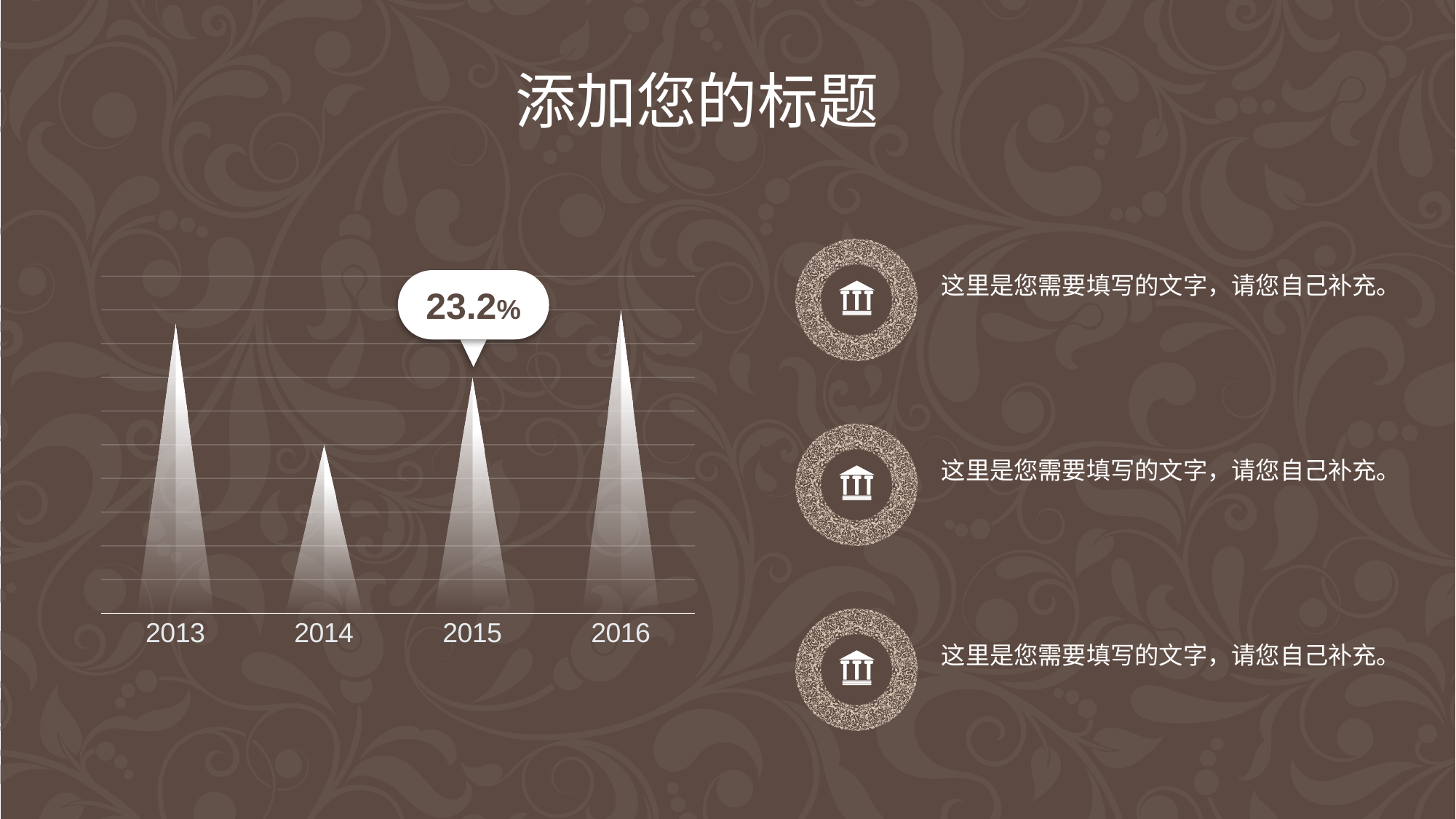

添加您的标题

这里是您需要填写的文字，请您自己补充。

### Chart

| Category | 系列 1 |
|---|---|
| 2013 | 4.3 |
| 2014 | 2.5 |
| 2015 | 3.5 |
| 2016 | 4.5 |
23.2%

这里是您需要填写的文字，请您自己补充。

这里是您需要填写的文字，请您自己补充。